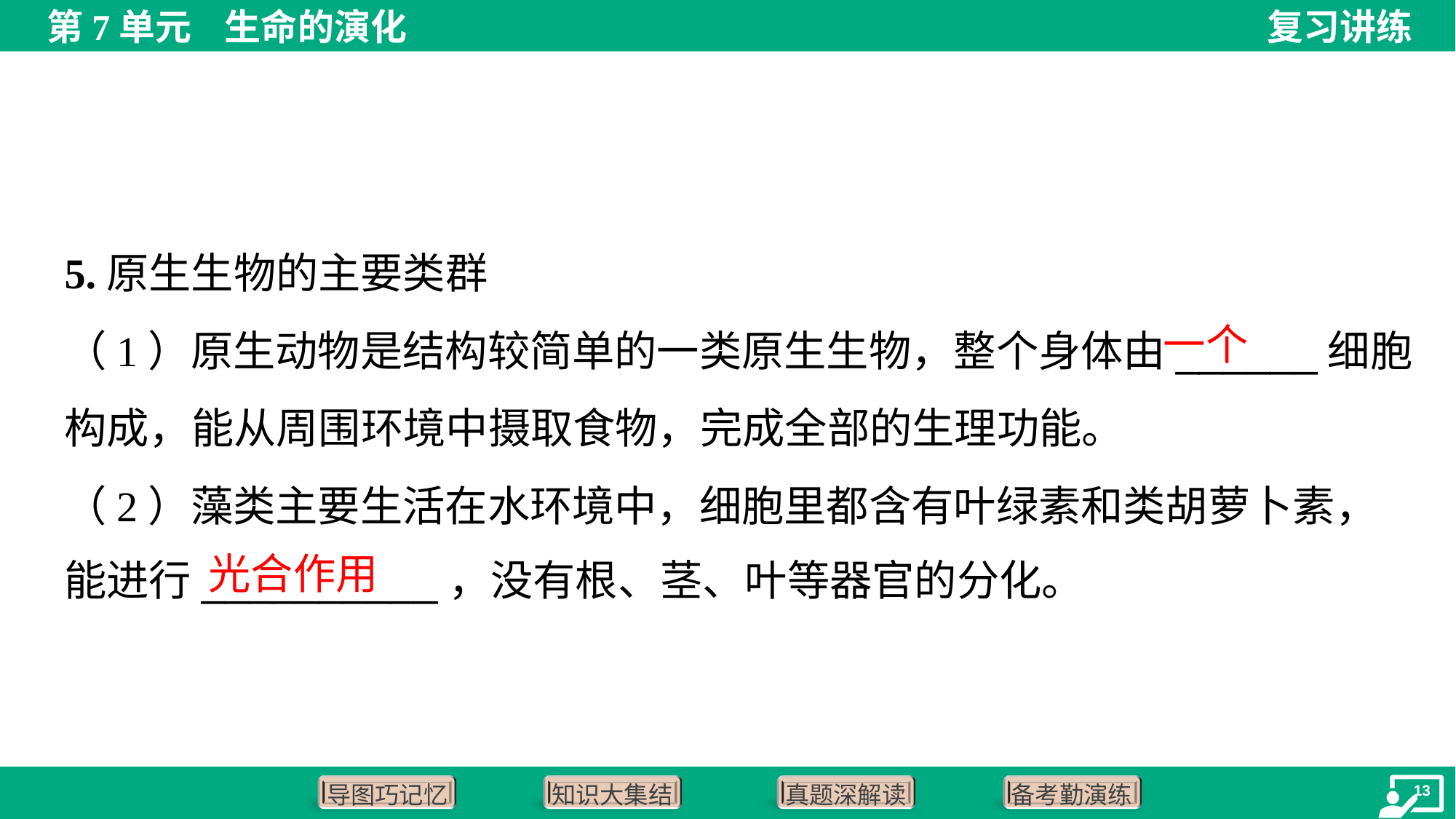

5.原生生物的主要类群
一个
（1）原生动物是结构较简单的一类原生生物，整个身体由______细胞
构成，能从周围环境中摄取食物，完成全部的生理功能。
（2）藻类主要生活在水环境中，细胞里都含有叶绿素和类胡萝卜素，
能进行__________，没有根、茎、叶等器官的分化。
光合作用